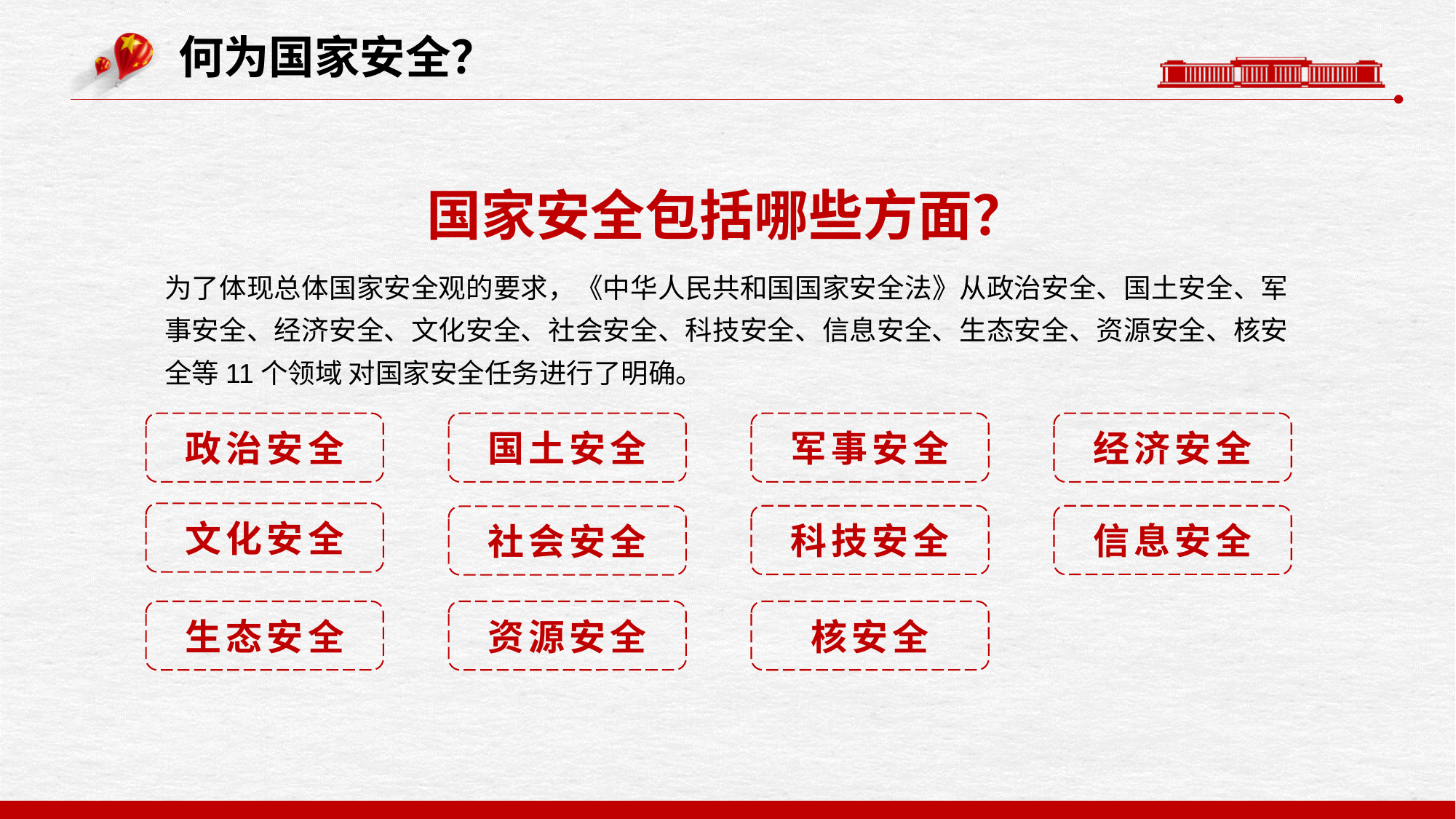

何为国家安全？
国家安全包括哪些方面？
为了体现总体国家安全观的要求，《中华人民共和国国家安全法》从政治安全、国土安全、军事安全、经济安全、文化安全、社会安全、科技安全、信息安全、生态安全、资源安全、核安全等11个领域 对国家安全任务进行了明确。
政治安全
国土安全
军事安全
经济安全
文化安全
科技安全
信息安全
社会安全
生态安全
资源安全
核安全